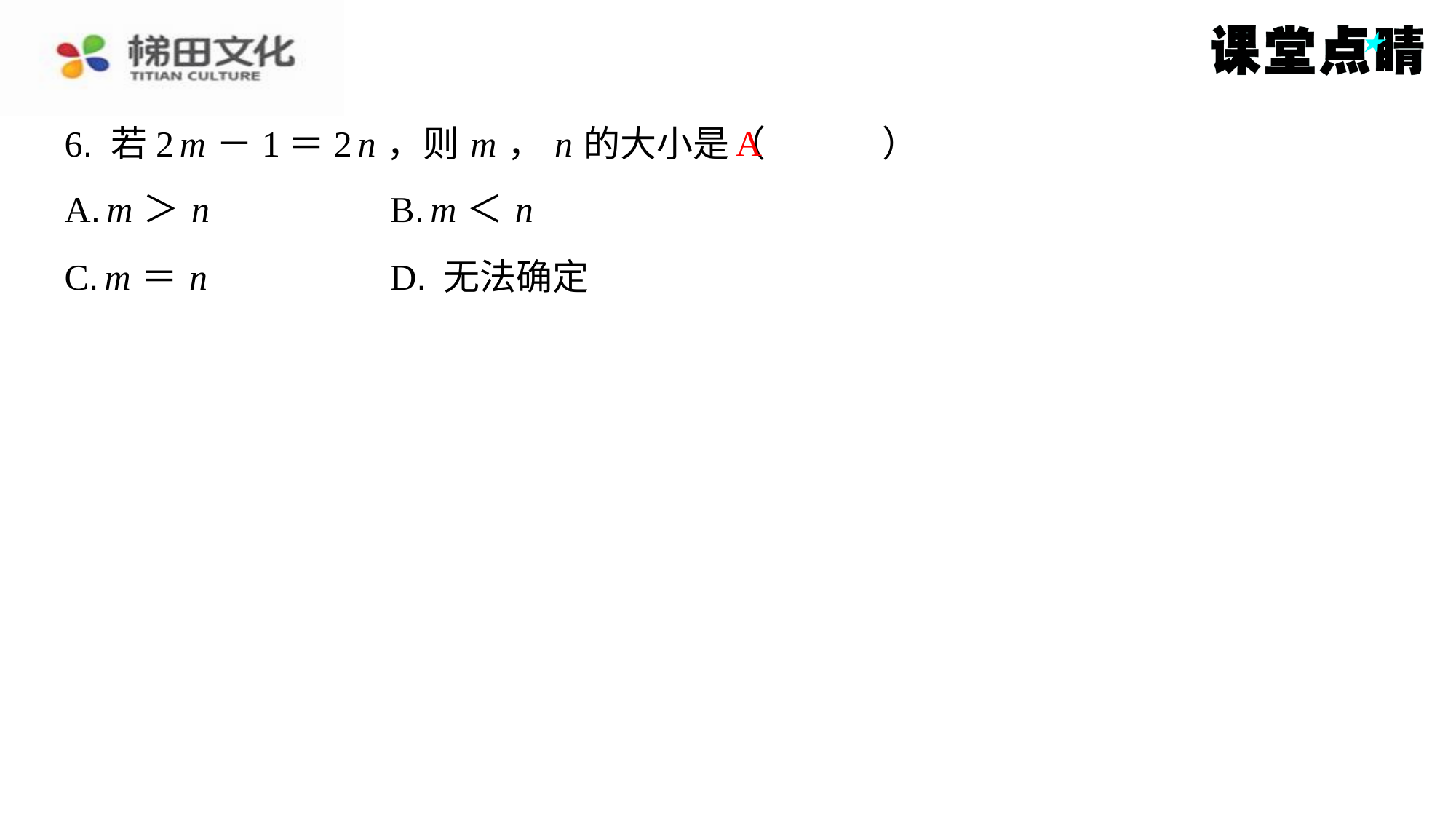

A
6. 若2 m －1＝2 n ，则 m ， n 的大小是（　A　）
| A. m ＞ n | B. m ＜ n |
| --- | --- |
| C. m ＝ n | D. 无法确定 |